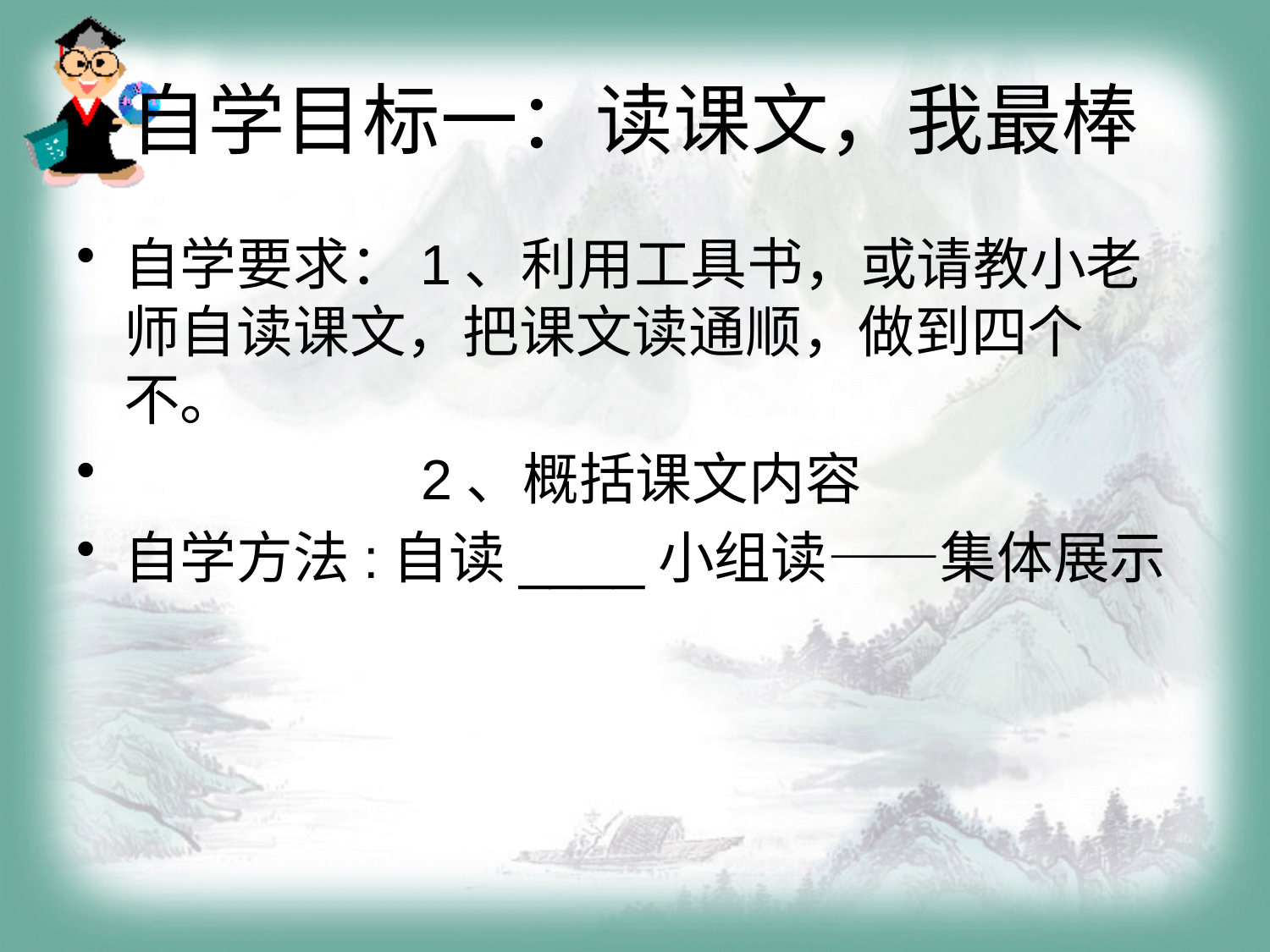

# 自学目标一：读课文，我最棒
自学要求：1、利用工具书，或请教小老师自读课文，把课文读通顺，做到四个不。
                   2、概括课文内容
自学方法:自读____小组读——集体展示